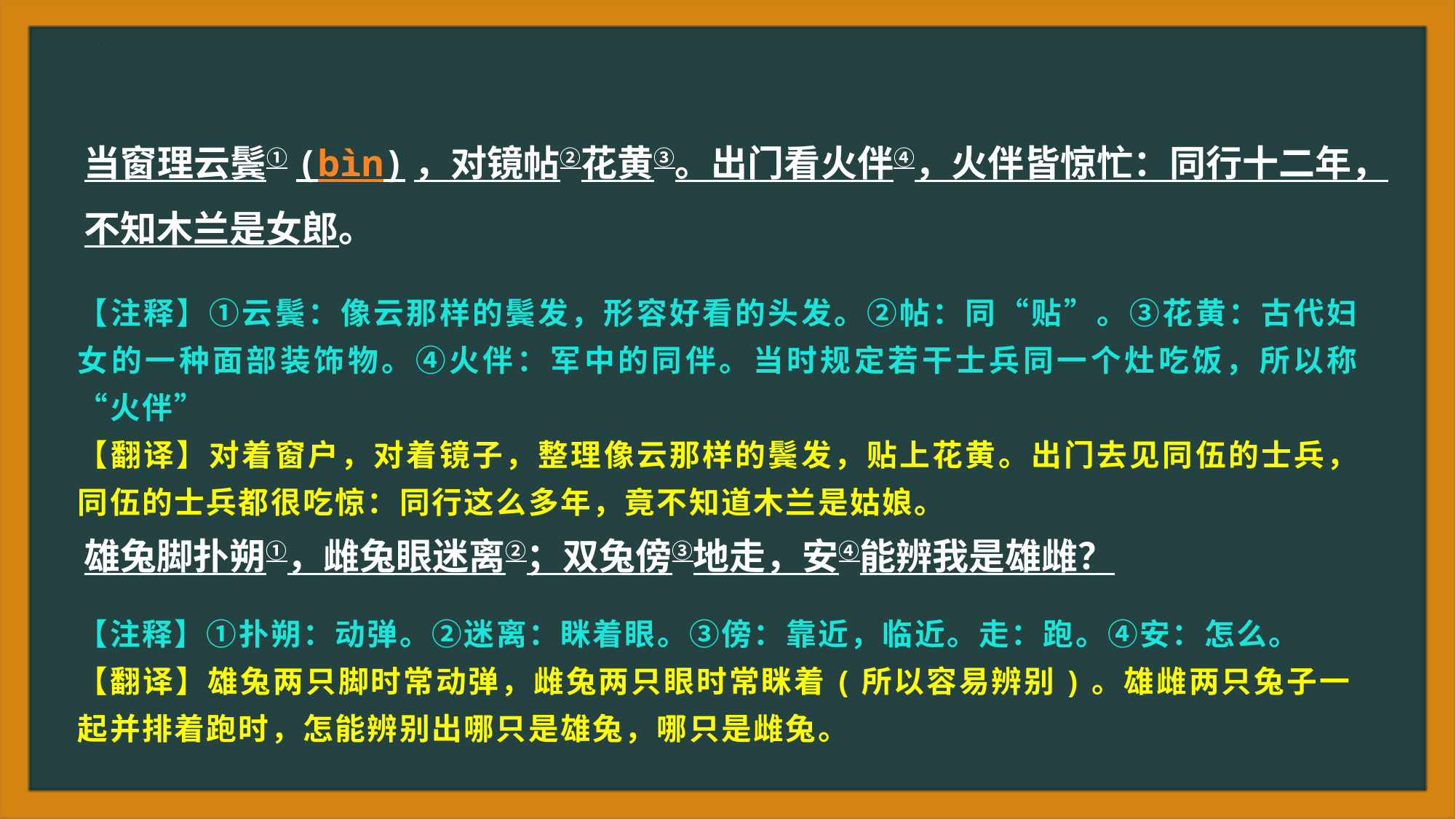

当窗理云鬓①(bìn)，对镜帖②花黄③。出门看火伴④，火伴皆惊忙：同行十二年，不知木兰是女郎。

雄兔脚扑朔①，雌兔眼迷离②；双兔傍③地走，安④能辨我是雄雌？
【注释】①云鬓：像云那样的鬓发，形容好看的头发。②帖：同“贴”。③花黄：古代妇女的一种面部装饰物。④火伴：军中的同伴。当时规定若干士兵同一个灶吃饭，所以称“火伴”
【翻译】对着窗户，对着镜子，整理像云那样的鬓发，贴上花黄。出门去见同伍的士兵，同伍的士兵都很吃惊：同行这么多年，竟不知道木兰是姑娘。
【注释】①扑朔：动弹。②迷离：眯着眼。③傍：靠近，临近。走：跑。④安：怎么。
【翻译】雄兔两只脚时常动弹，雌兔两只眼时常眯着(所以容易辨别)。雄雌两只兔子一起并排着跑时，怎能辨别出哪只是雄兔，哪只是雌兔。